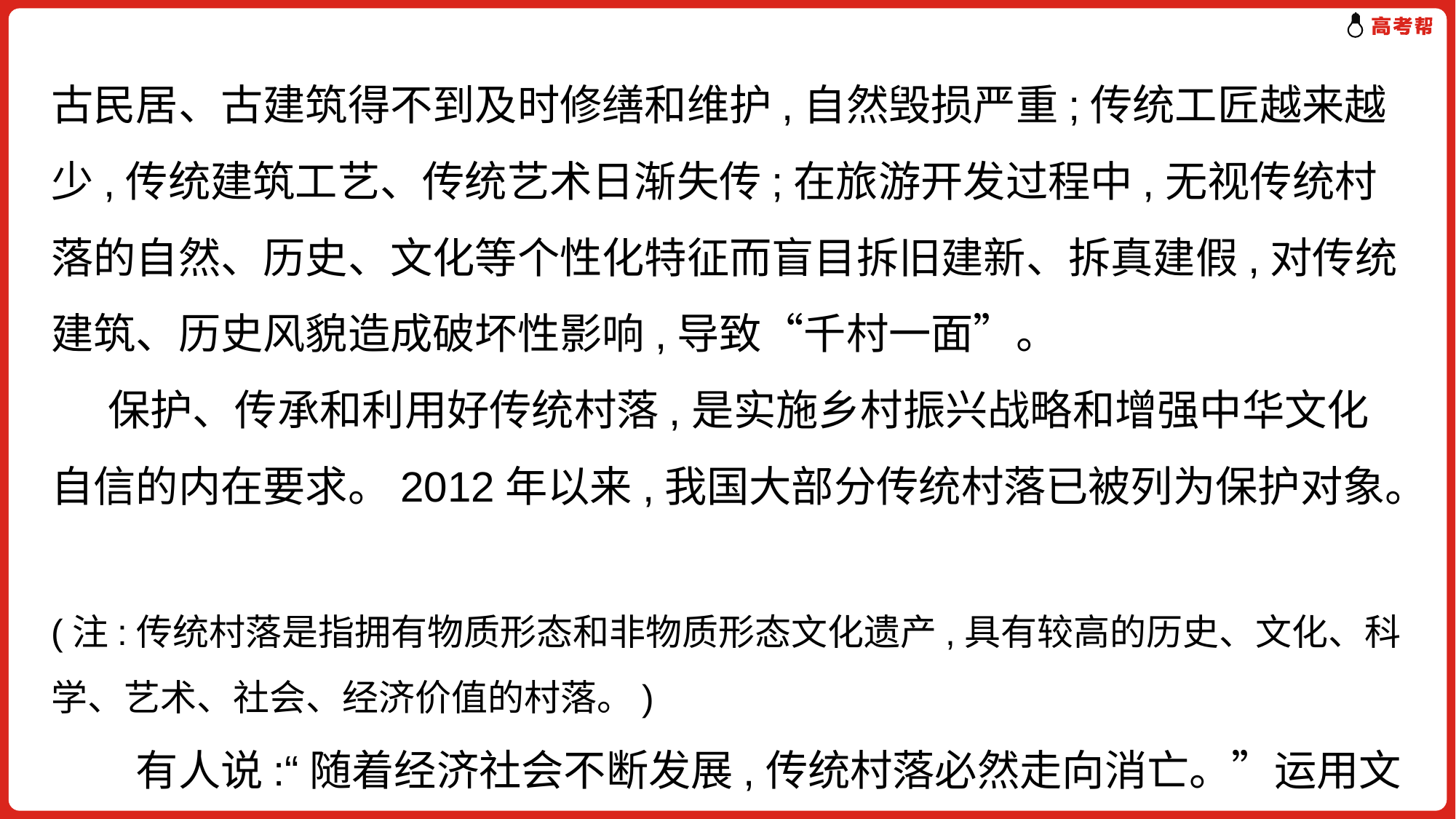

# 古民居、古建筑得不到及时修缮和维护,自然毁损严重;传统工匠越来越少,传统建筑工艺、传统艺术日渐失传;在旅游开发过程中,无视传统村落的自然、历史、文化等个性化特征而盲目拆旧建新、拆真建假,对传统建筑、历史风貌造成破坏性影响,导致“千村一面”。 保护、传承和利用好传统村落,是实施乡村振兴战略和增强中华文化自信的内在要求。2012年以来,我国大部分传统村落已被列为保护对象。 (注:传统村落是指拥有物质形态和非物质形态文化遗产,具有较高的历史、文化、科学、艺术、社会、经济价值的村落。) 　　有人说:“随着经济社会不断发展,传统村落必然走向消亡。”运用文化生活知识对此观点加以评析。